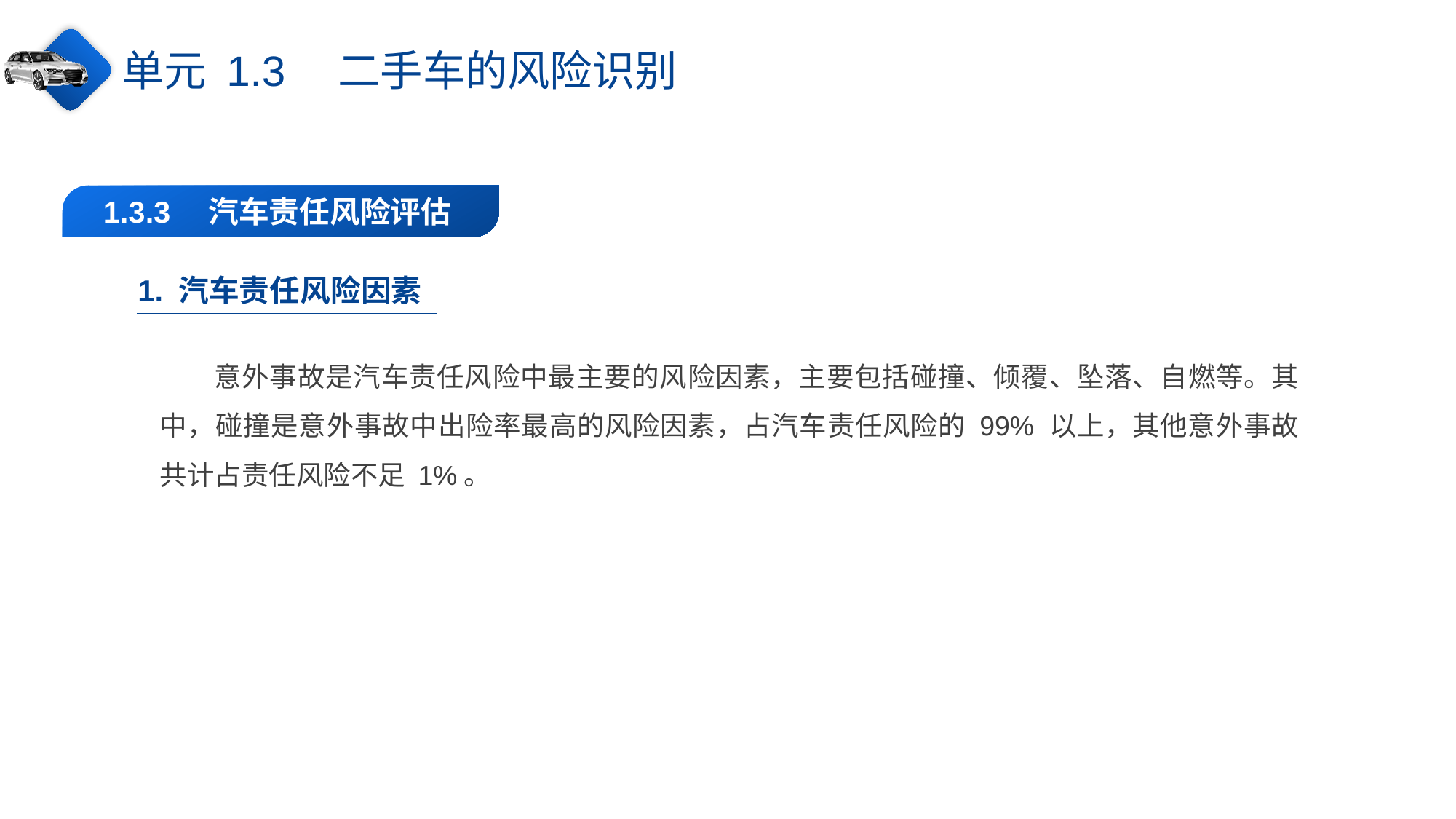

单元 1.3　二手车的风险识别
1.3.3　汽车责任风险评估
1. 汽车责任风险因素
意外事故是汽车责任风险中最主要的风险因素，主要包括碰撞、倾覆、坠落、自燃等。其中，碰撞是意外事故中出险率最高的风险因素，占汽车责任风险的 99% 以上，其他意外事故共计占责任风险不足 1%。